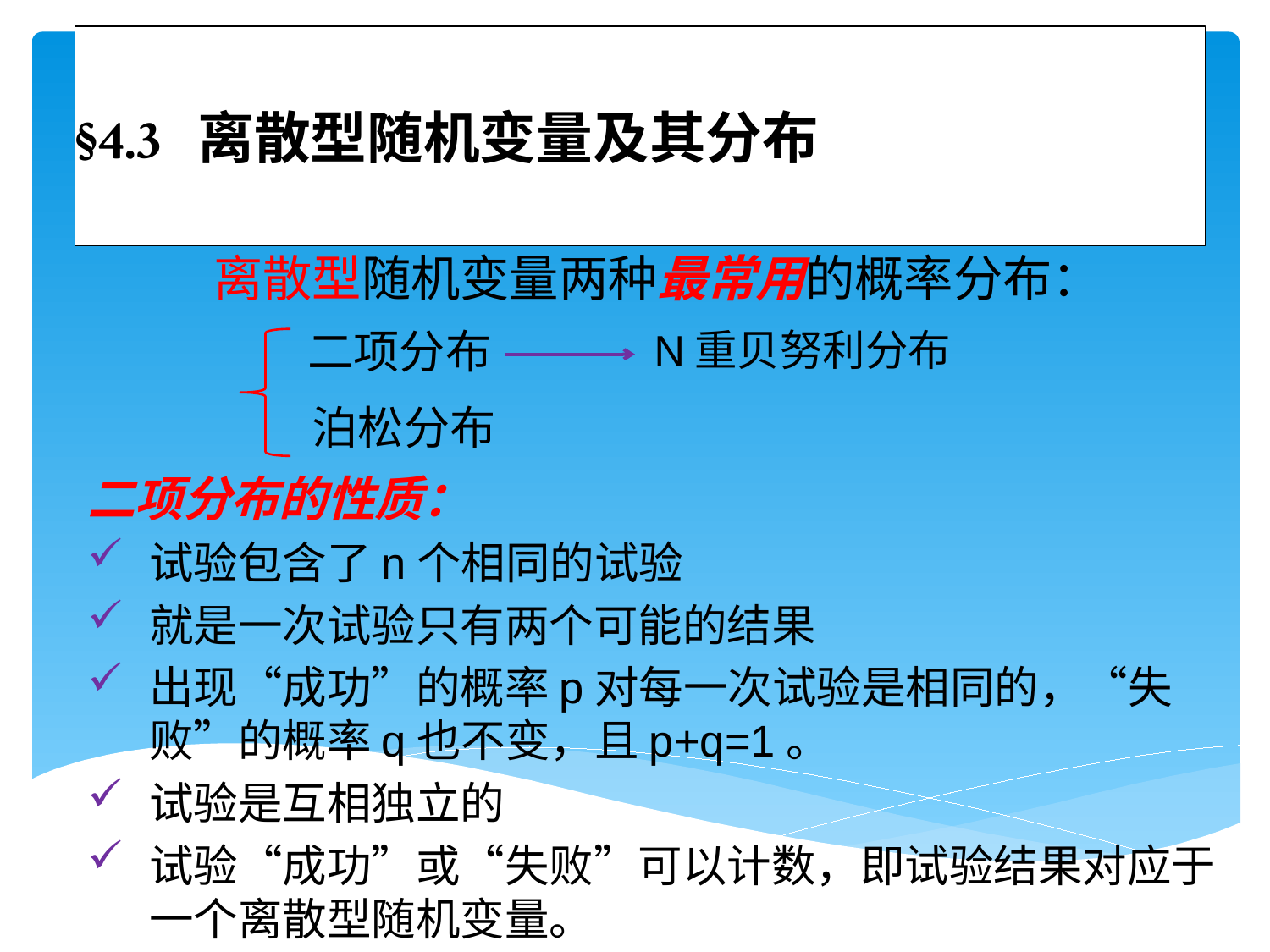

# §4.3  离散型随机变量及其分布
               离散型随机变量两种最常用的概率分布：

二项分布
N重贝努利分布

泊松分布
二项分布的性质：
试验包含了n个相同的试验
就是一次试验只有两个可能的结果
出现“成功”的概率p对每一次试验是相同的，“失败”的概率q也不变，且p+q=1。
试验是互相独立的
试验“成功”或“失败”可以计数，即试验结果对应于一个离散型随机变量。